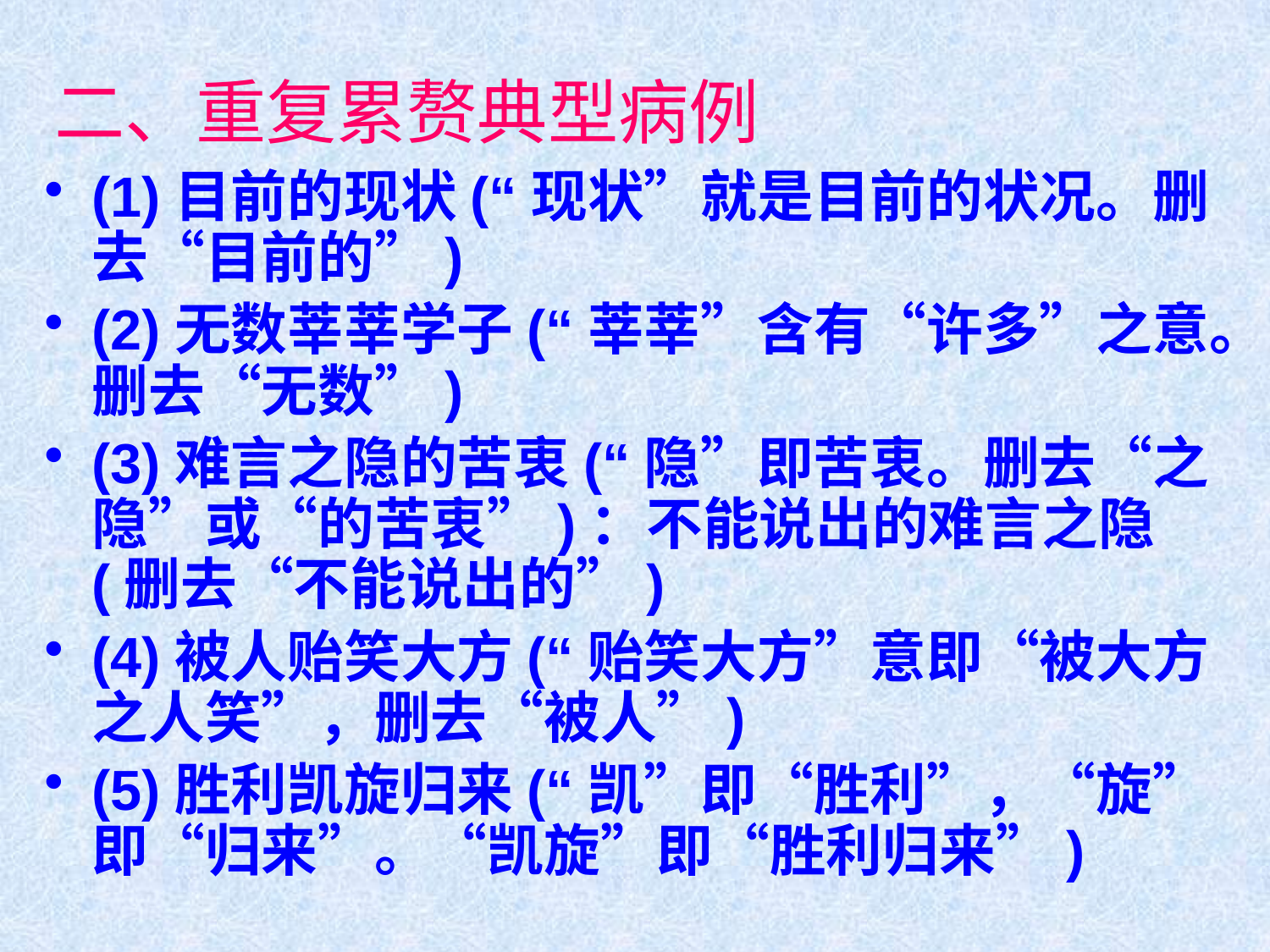

# 二、重复累赘典型病例
(1)目前的现状(“现状”就是目前的状况。删去“目前的”)
(2)无数莘莘学子(“莘莘”含有“许多”之意。删去“无数”)
(3)难言之隐的苦衷(“隐”即苦衷。删去“之隐”或“的苦衷”)：不能说出的难言之隐(删去“不能说出的”)
(4)被人贻笑大方(“贻笑大方”意即“被大方之人笑”，删去“被人”)
(5)胜利凯旋归来(“凯”即“胜利”，“旋”即“归来”。“凯旋”即“胜利归来”)